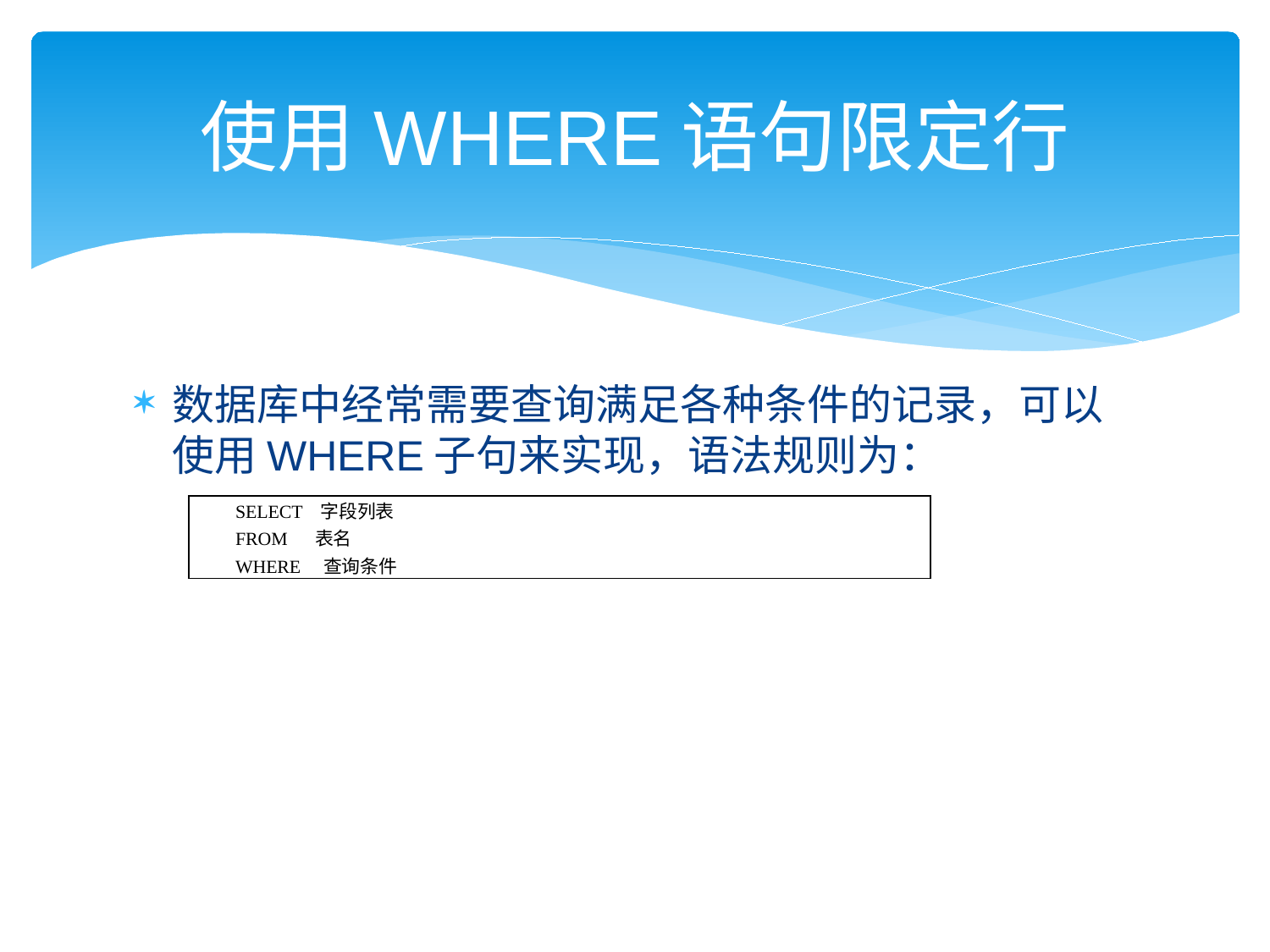

# 使用WHERE语句限定行
数据库中经常需要查询满足各种条件的记录，可以使用WHERE子句来实现，语法规则为：

| SELECT 字段列表 FROM 表名 WHERE 查询条件 |
| --- |